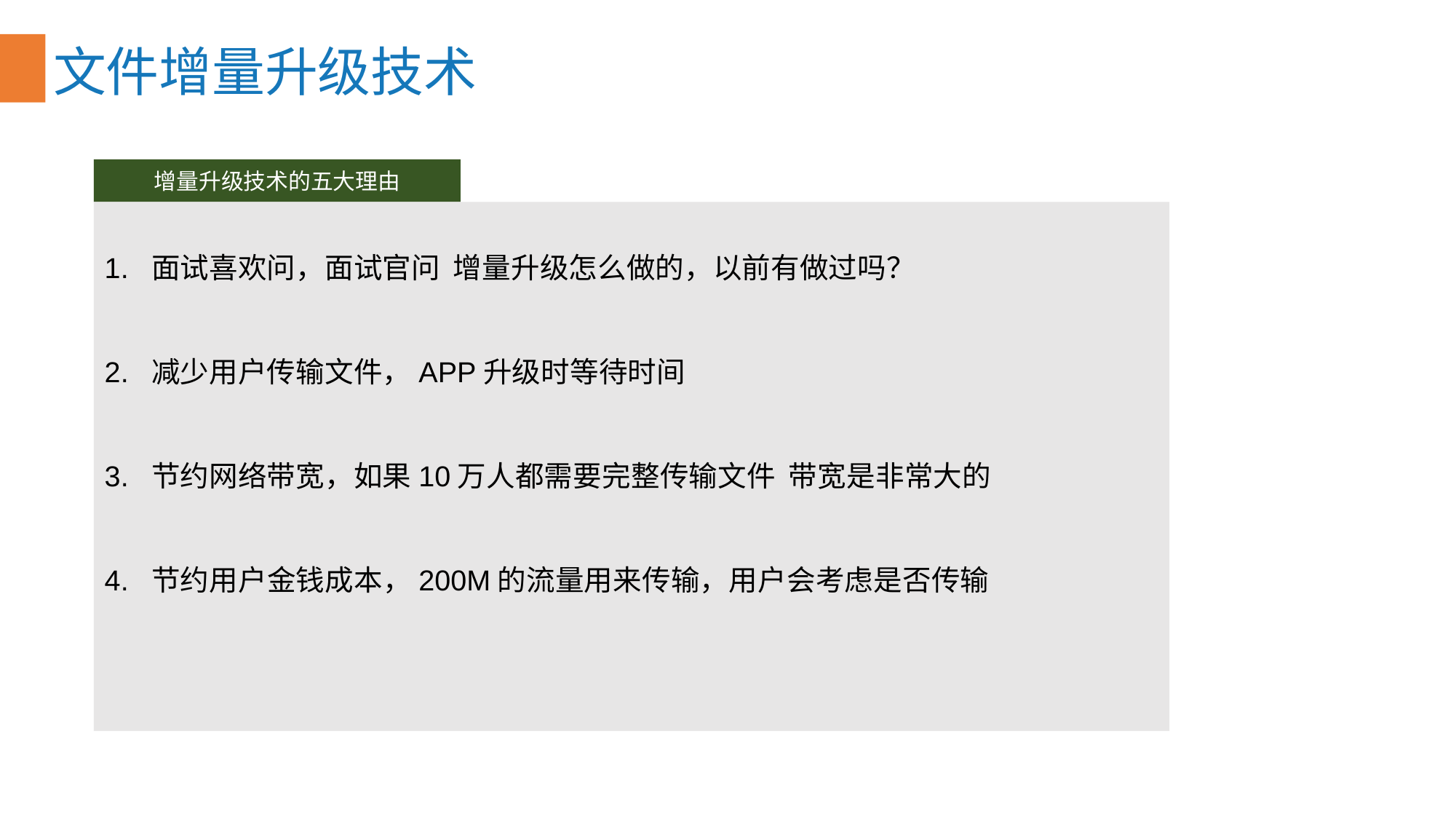

文件增量升级技术
增量升级技术的五大理由
面试喜欢问，面试官问  增量升级怎么做的，以前有做过吗？

减少用户传输文件，APP升级时等待时间

节约网络带宽，如果10万人都需要完整传输文件  带宽是非常大的

节约用户金钱成本，200M的流量用来传输，用户会考虑是否传输